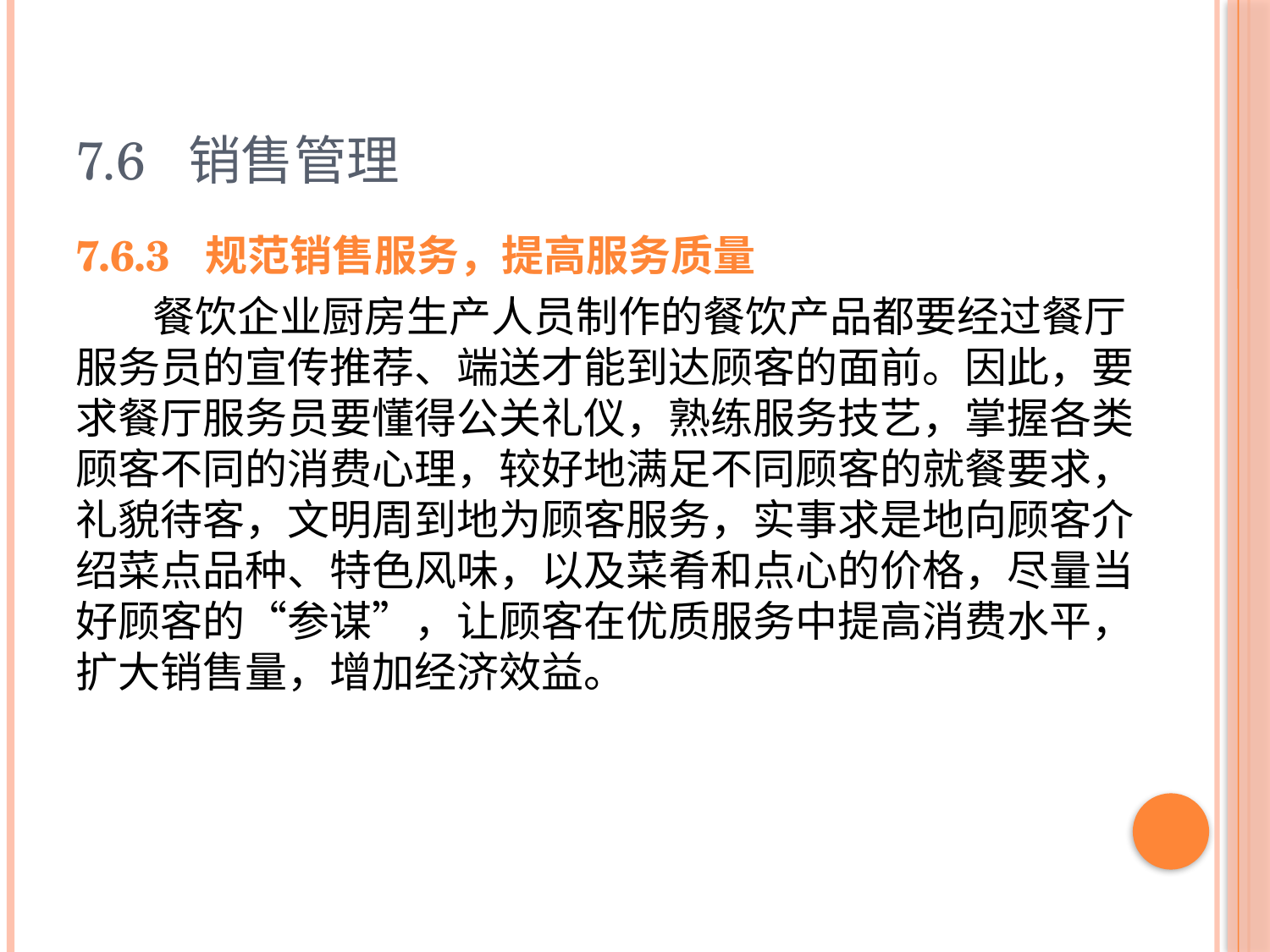

# 7.6  销售管理
7.6.3  规范销售服务，提高服务质量
       餐饮企业厨房生产人员制作的餐饮产品都要经过餐厅服务员的宣传推荐、端送才能到达顾客的面前。因此，要求餐厅服务员要懂得公关礼仪，熟练服务技艺，掌握各类顾客不同的消费心理，较好地满足不同顾客的就餐要求，礼貌待客，文明周到地为顾客服务，实事求是地向顾客介绍菜点品种、特色风味，以及菜肴和点心的价格，尽量当好顾客的“参谋”，让顾客在优质服务中提高消费水平，扩大销售量，增加经济效益。